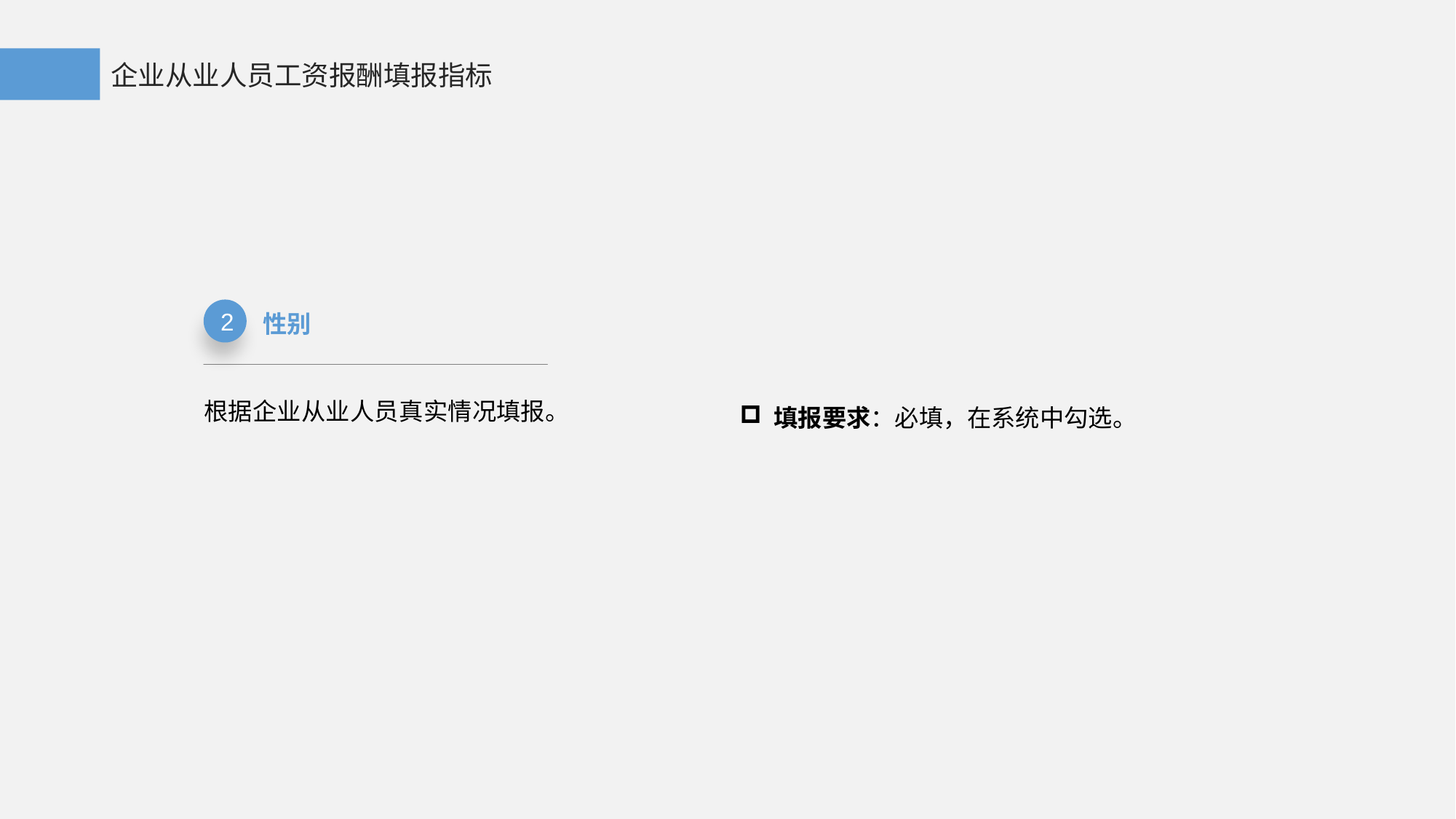

企业从业人员工资报酬填报指标
2
性别
根据企业从业人员真实情况填报。
填报要求：必填，在系统中勾选。

38